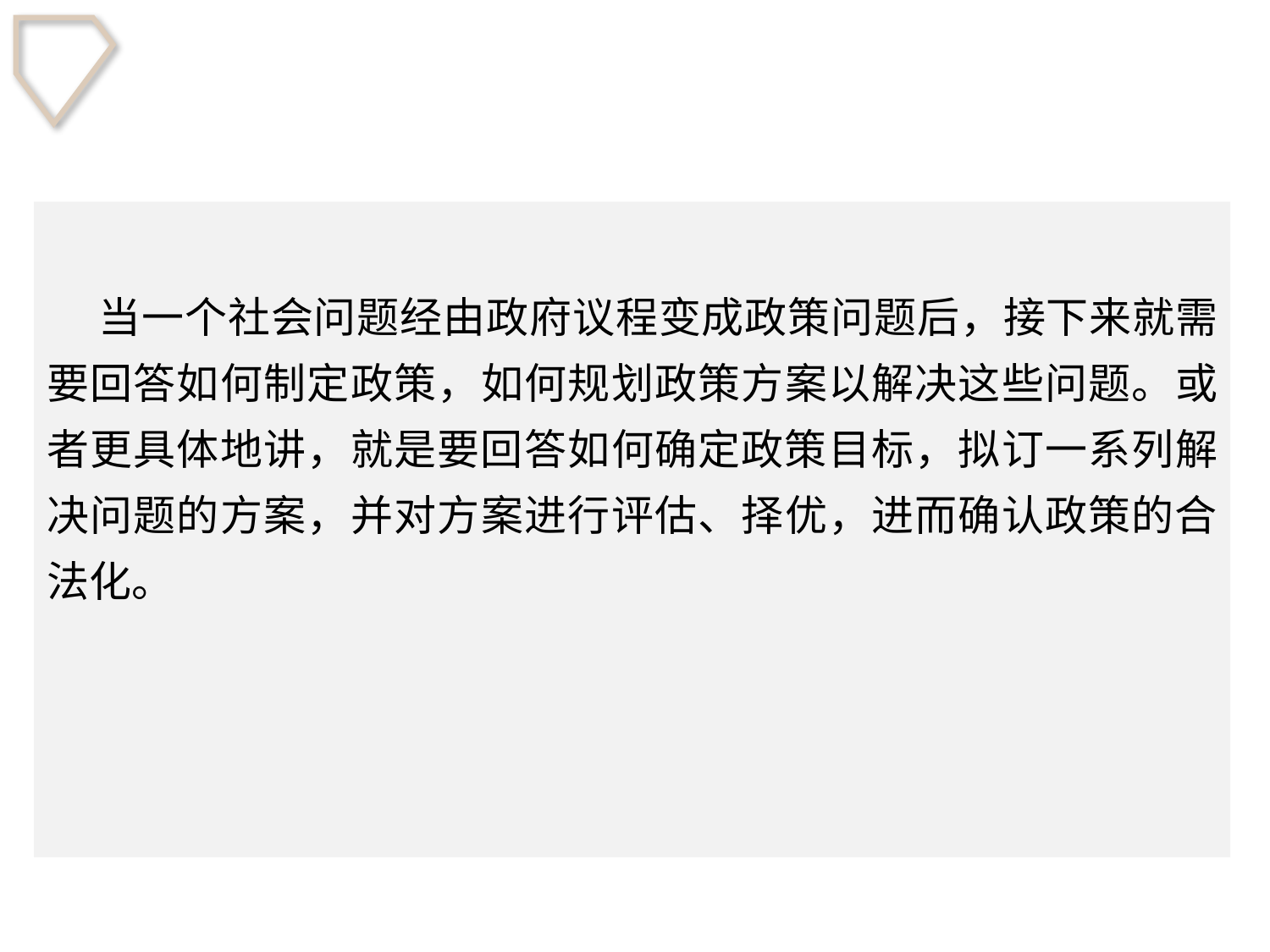

#

    当一个社会问题经由政府议程变成政策问题后，接下来就需要回答如何制定政策，如何规划政策方案以解决这些问题。或者更具体地讲，就是要回答如何确定政策目标，拟订一系列解决问题的方案，并对方案进行评估、择优，进而确认政策的合法化。